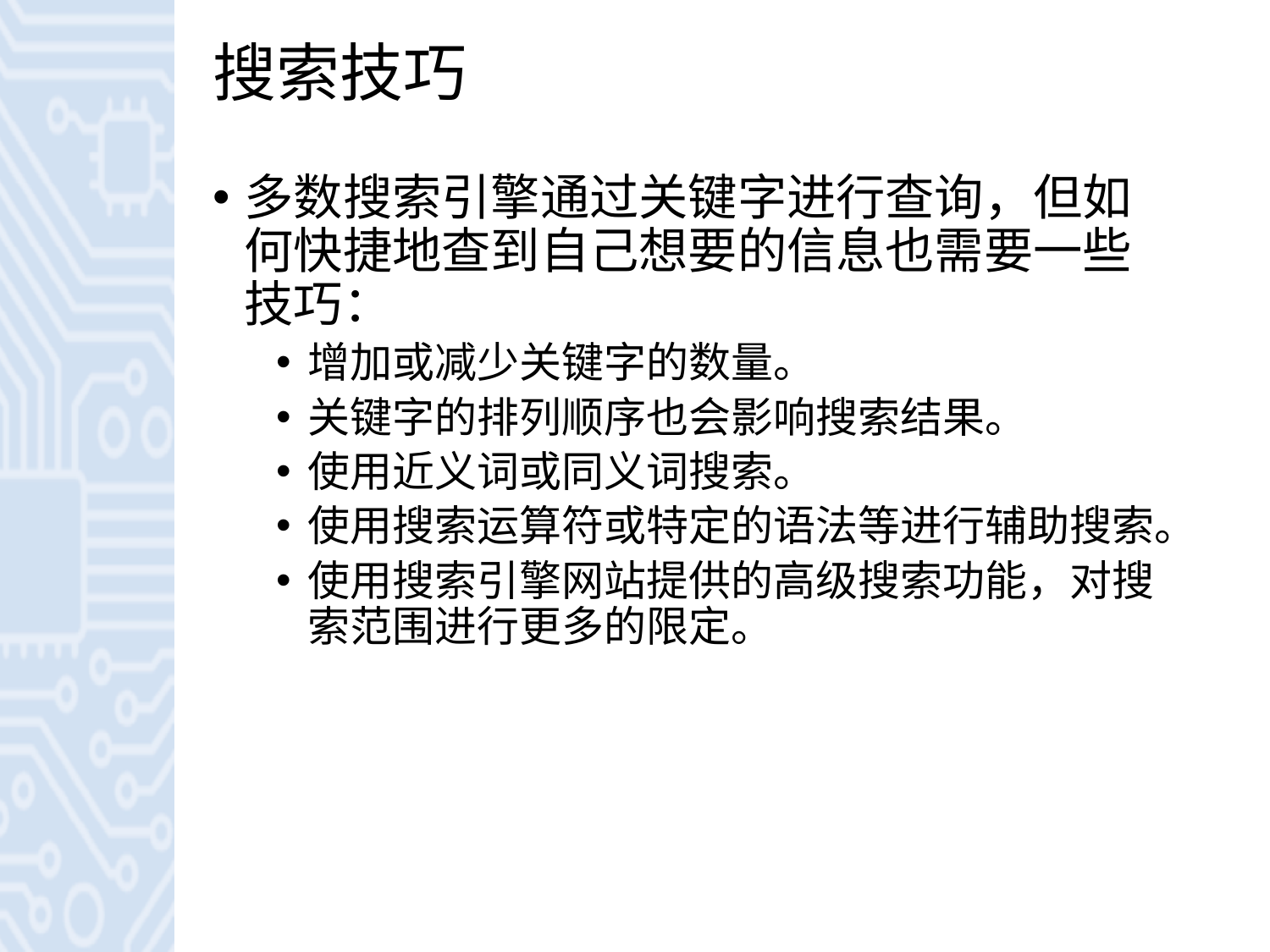

# 搜索技巧
多数搜索引擎通过关键字进行查询，但如何快捷地查到自己想要的信息也需要一些技巧：
增加或减少关键字的数量。
关键字的排列顺序也会影响搜索结果。
使用近义词或同义词搜索。
使用搜索运算符或特定的语法等进行辅助搜索。
使用搜索引擎网站提供的高级搜索功能，对搜索范围进行更多的限定。